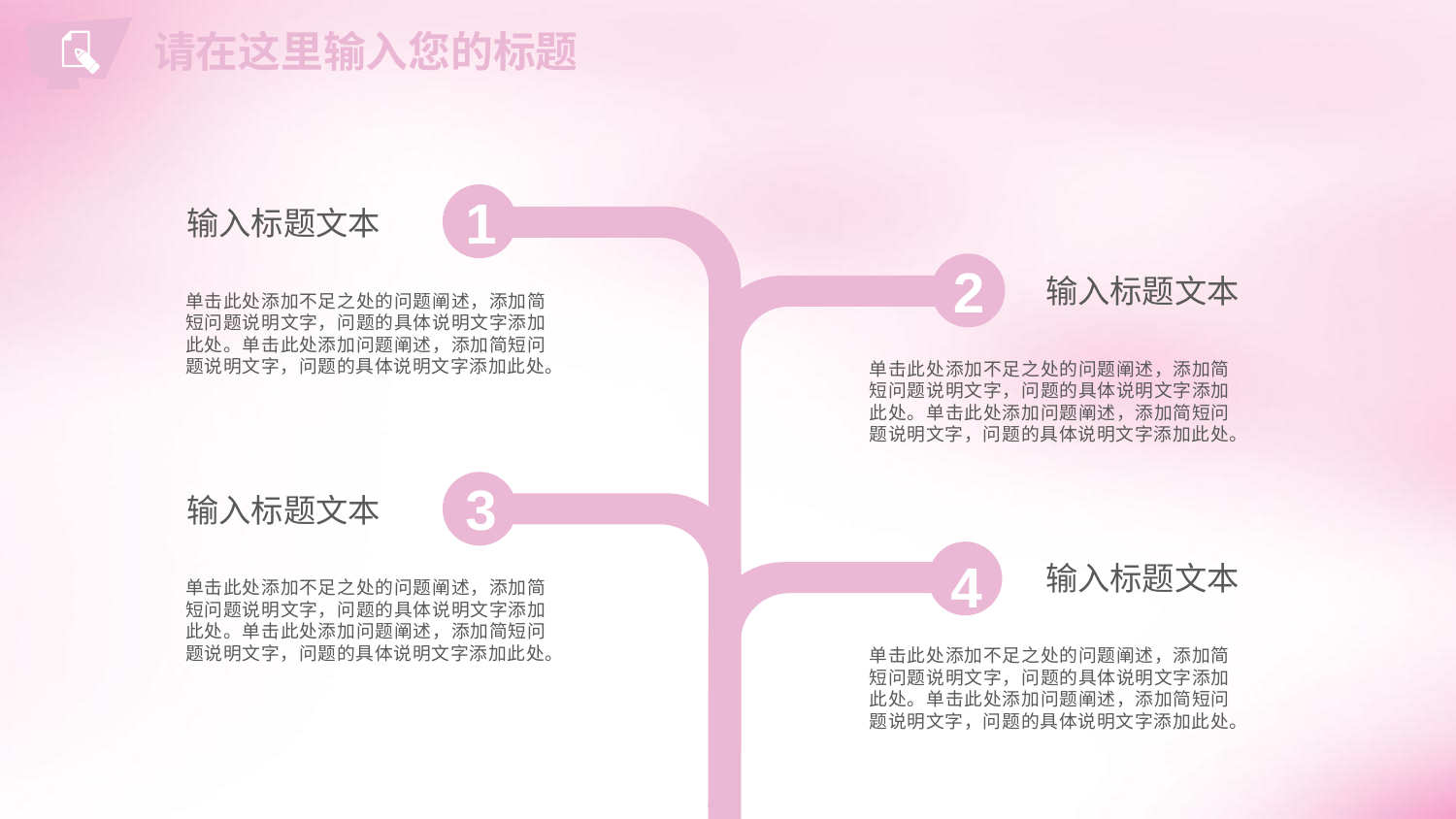

请在这里输入您的标题

1

输入标题文本
2

输入标题文本
单击此处添加不足之处的问题阐述，添加简短问题说明文字，问题的具体说明文字添加此处。单击此处添加问题阐述，添加简短问题说明文字，问题的具体说明文字添加此处。
单击此处添加不足之处的问题阐述，添加简短问题说明文字，问题的具体说明文字添加此处。单击此处添加问题阐述，添加简短问题说明文字，问题的具体说明文字添加此处。
3

输入标题文本

4

输入标题文本
单击此处添加不足之处的问题阐述，添加简短问题说明文字，问题的具体说明文字添加此处。单击此处添加问题阐述，添加简短问题说明文字，问题的具体说明文字添加此处。
单击此处添加不足之处的问题阐述，添加简短问题说明文字，问题的具体说明文字添加此处。单击此处添加问题阐述，添加简短问题说明文字，问题的具体说明文字添加此处。